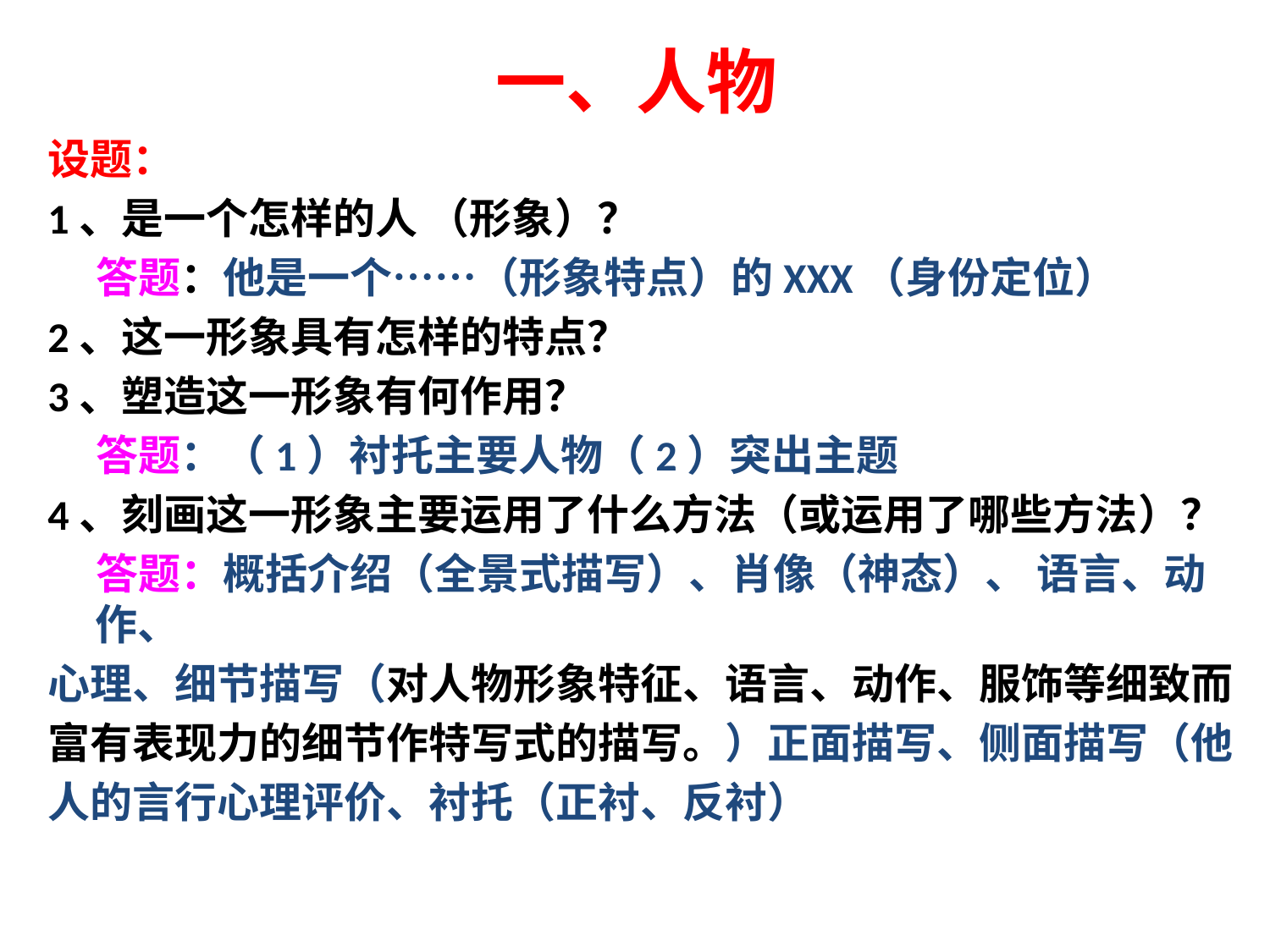

# 一、人物
设题：
1、是一个怎样的人 （形象）？
    答题：他是一个……（形象特点）的XXX（身份定位）
2、这一形象具有怎样的特点？
3、塑造这一形象有何作用？
    答题：（1）衬托主要人物（2）突出主题
4、刻画这一形象主要运用了什么方法（或运用了哪些方法）？
    答题：概括介绍（全景式描写）、肖像（神态）、 语言、动作、
心理、细节描写（对人物形象特征、语言、动作、服饰等细致而
富有表现力的细节作特写式的描写。）正面描写、侧面描写（他
人的言行心理评价、衬托（正衬、反衬）